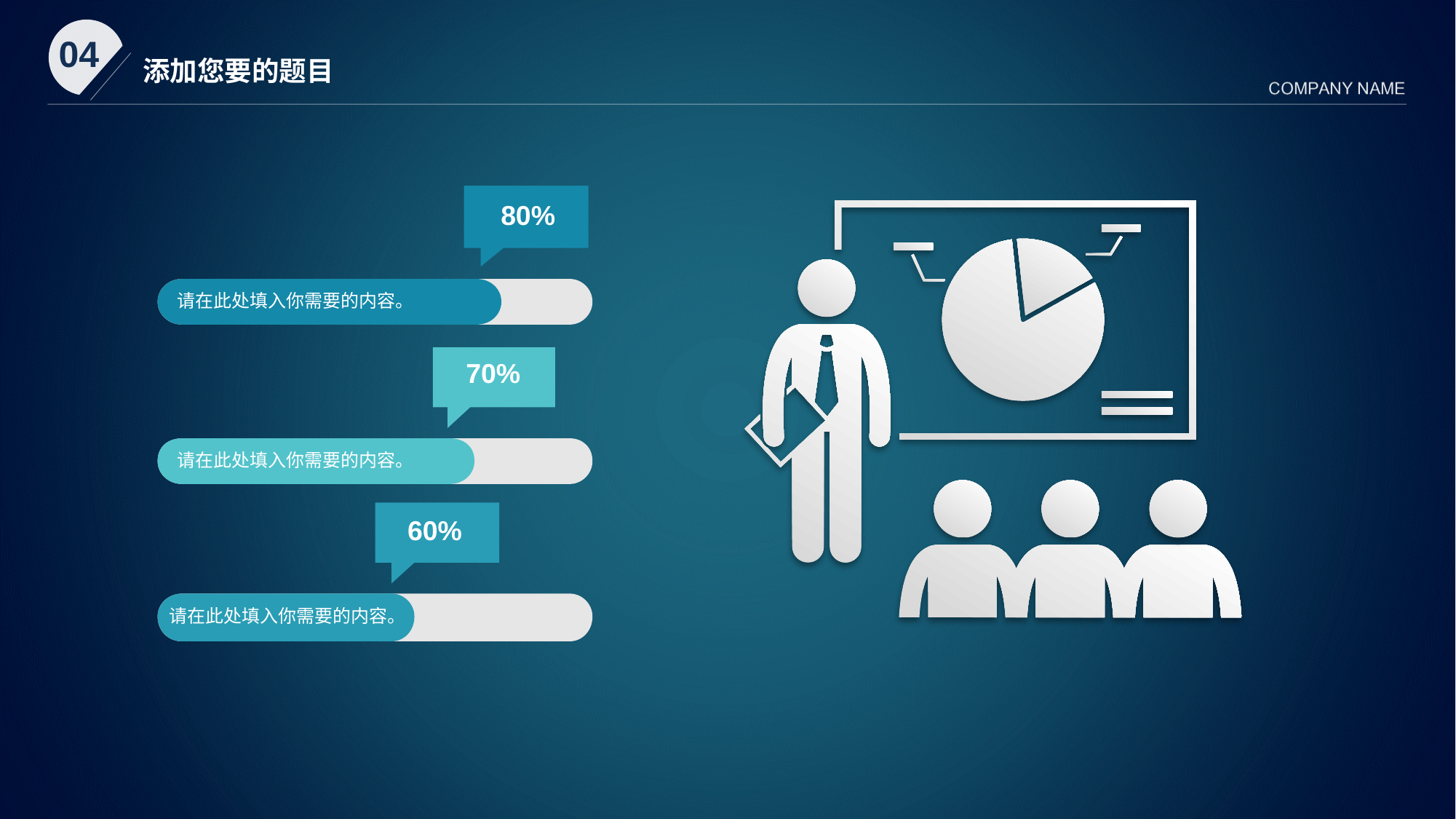

80%

请在此处填入你需要的内容。

70%

请在此处填入你需要的内容。

60%

请在此处填入你需要的内容。